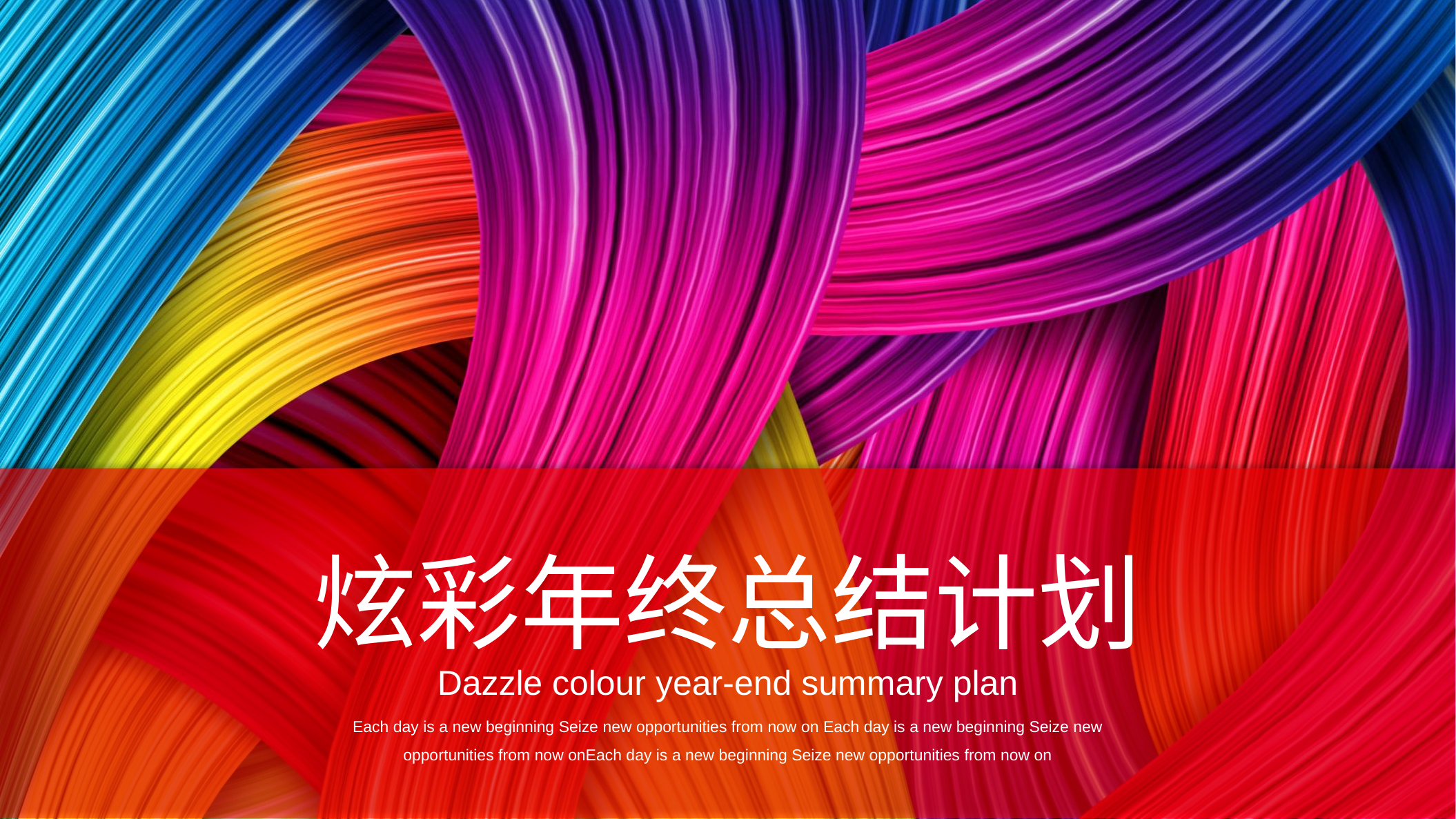

炫彩年终总结计划
Dazzle colour year-end summary plan
Each day is a new beginning Seize new opportunities from now on Each day is a new beginning Seize new opportunities from now onEach day is a new beginning Seize new opportunities from now on